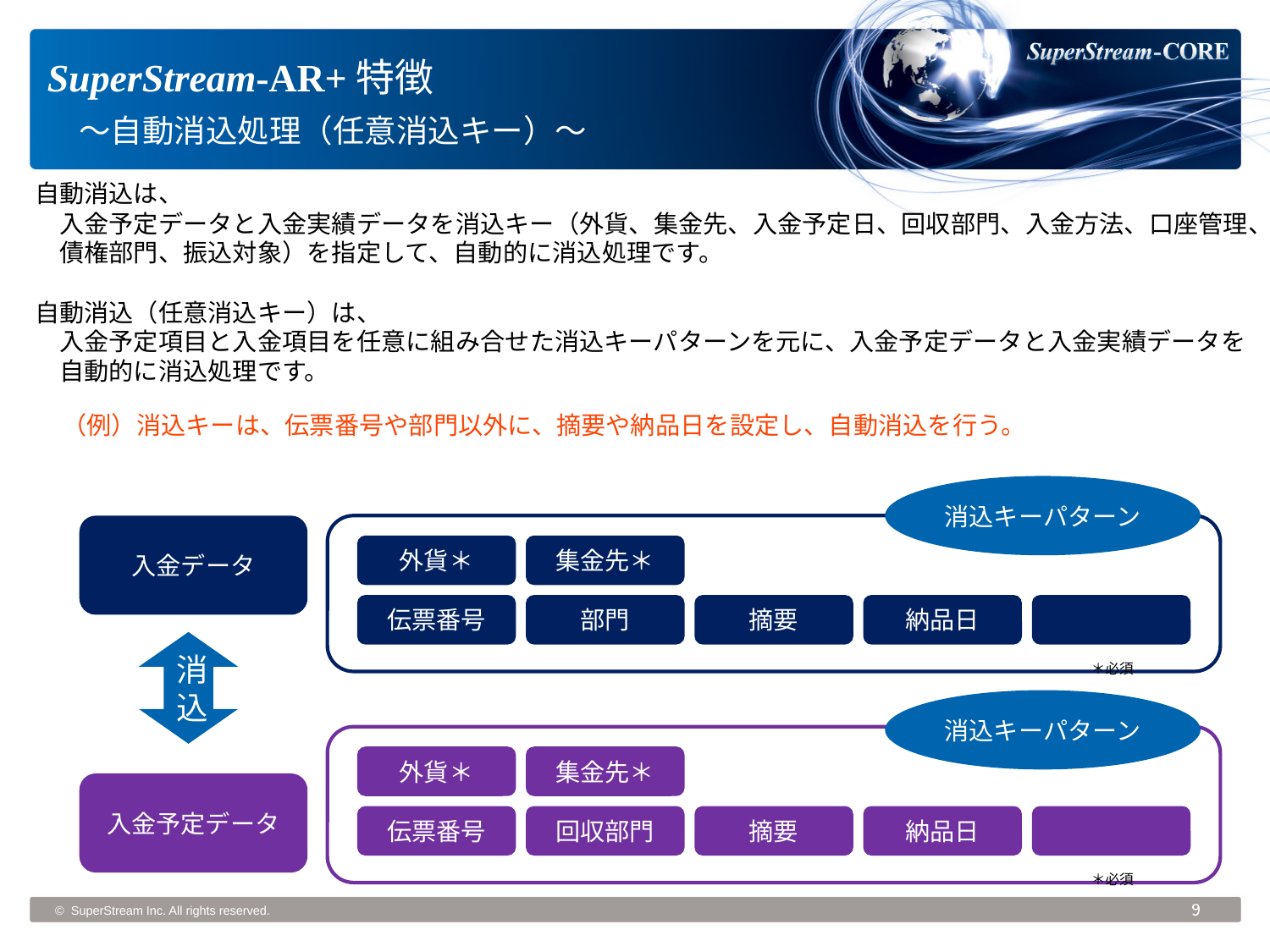

SuperStream-AR+特徴
　～自動消込処理（任意消込キー）～
自動消込は、
　入金予定データと入金実績データを消込キー（外貨、集金先、入金予定日、回収部門、入金方法、口座管理、
　債権部門、振込対象）を指定して、自動的に消込処理です。

自動消込（任意消込キー）は、
　入金予定項目と入金項目を任意に組み合せた消込キーパターンを元に、入金予定データと入金実績データを
　自動的に消込処理です。
（例）消込キーは、伝票番号や部門以外に、摘要や納品日を設定し、自動消込を行う。
消込キーパターン

入金データ
外貨＊
集金先＊
伝票番号
部門
摘要
納品日

＊必須
消込
消込キーパターン

外貨＊
集金先＊
入金予定データ
伝票番号
回収部門
摘要
納品日

＊必須
©  SuperStream Inc. All rights reserved.
9